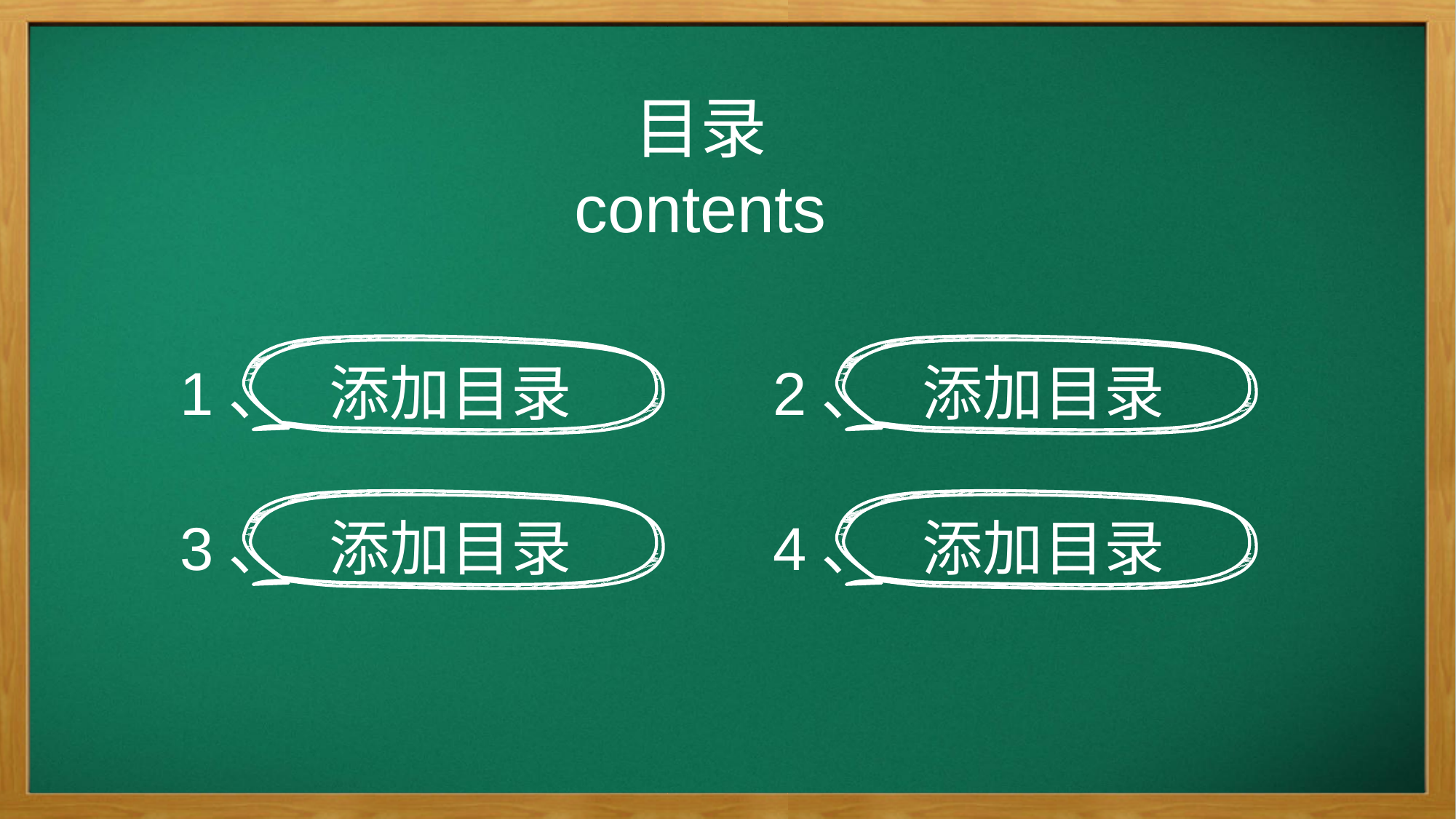

目录
contents

1、   添加目录
2、   添加目录

3、   添加目录
4、   添加目录